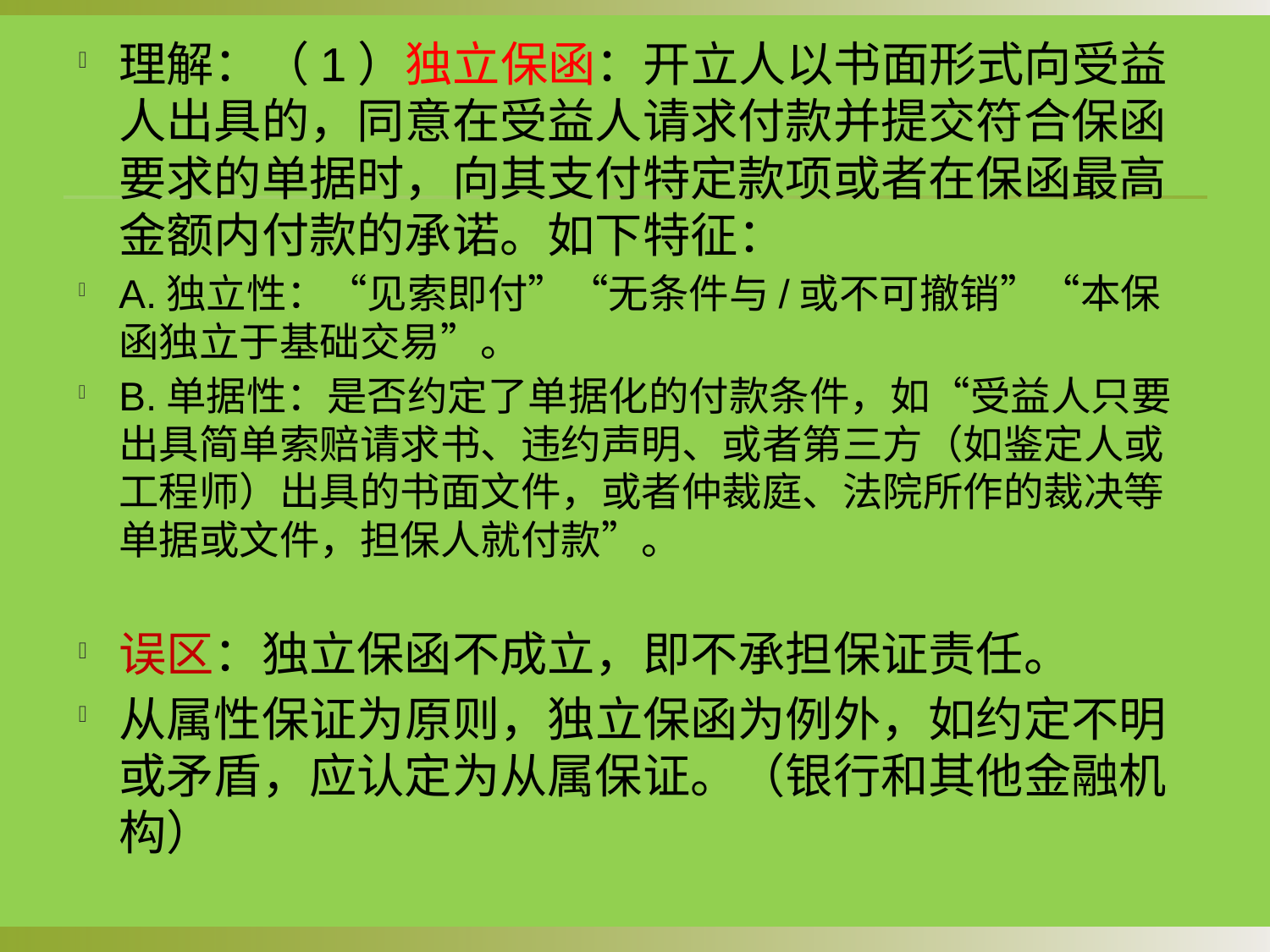

理解：（1）独立保函：开立人以书面形式向受益人出具的，同意在受益人请求付款并提交符合保函要求的单据时，向其支付特定款项或者在保函最高金额内付款的承诺。如下特征：
A.独立性：“见索即付”“无条件与/或不可撤销”“本保函独立于基础交易”。
B.单据性：是否约定了单据化的付款条件，如“受益人只要出具简单索赔请求书、违约声明、或者第三方（如鉴定人或工程师）出具的书面文件，或者仲裁庭、法院所作的裁决等单据或文件，担保人就付款”。

误区：独立保函不成立，即不承担保证责任。
从属性保证为原则，独立保函为例外，如约定不明或矛盾，应认定为从属保证。（银行和其他金融机构）